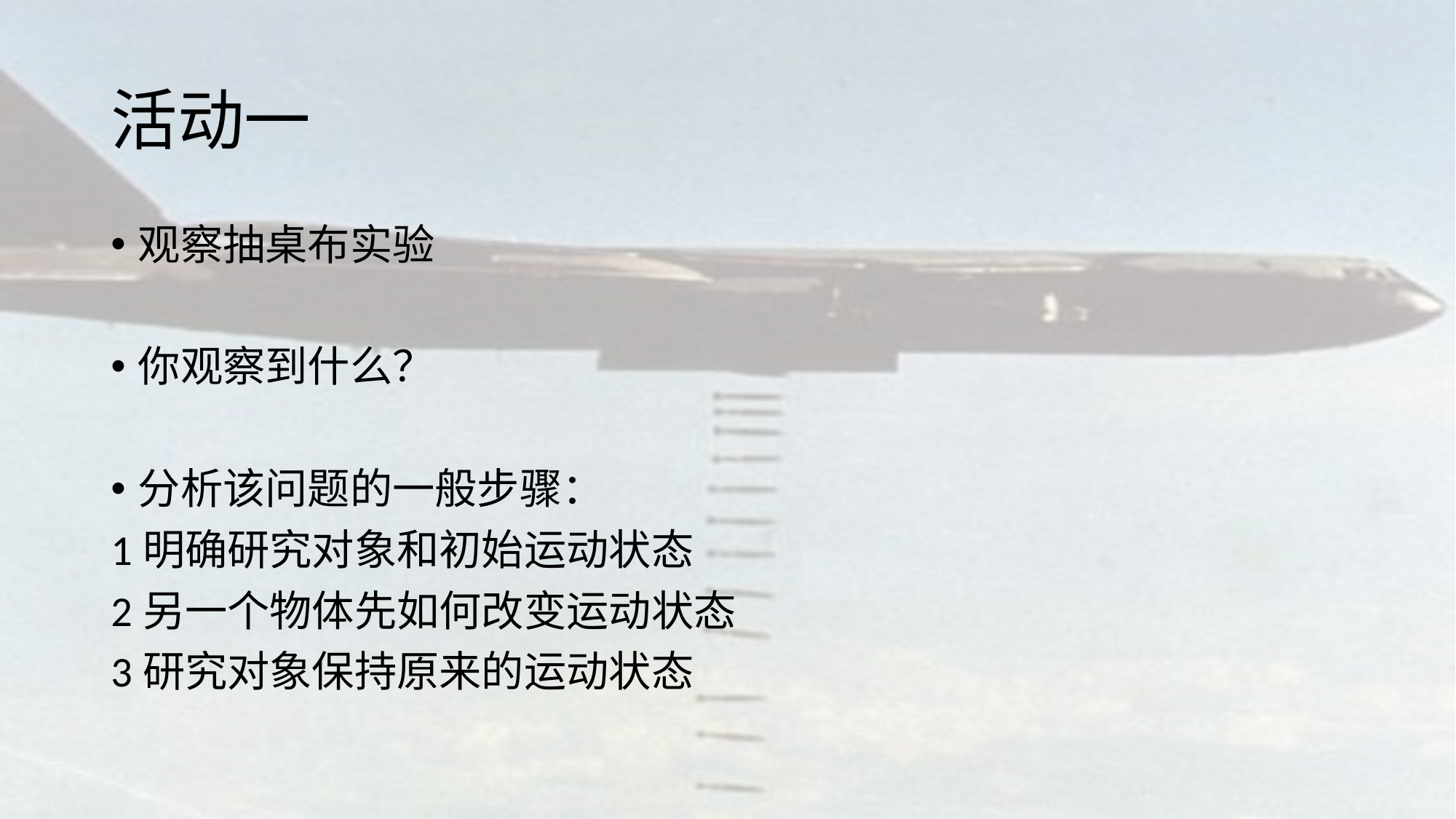

# 活动一
观察抽桌布实验

你观察到什么？

分析该问题的一般步骤：
1明确研究对象和初始运动状态
2另一个物体先如何改变运动状态
3研究对象保持原来的运动状态